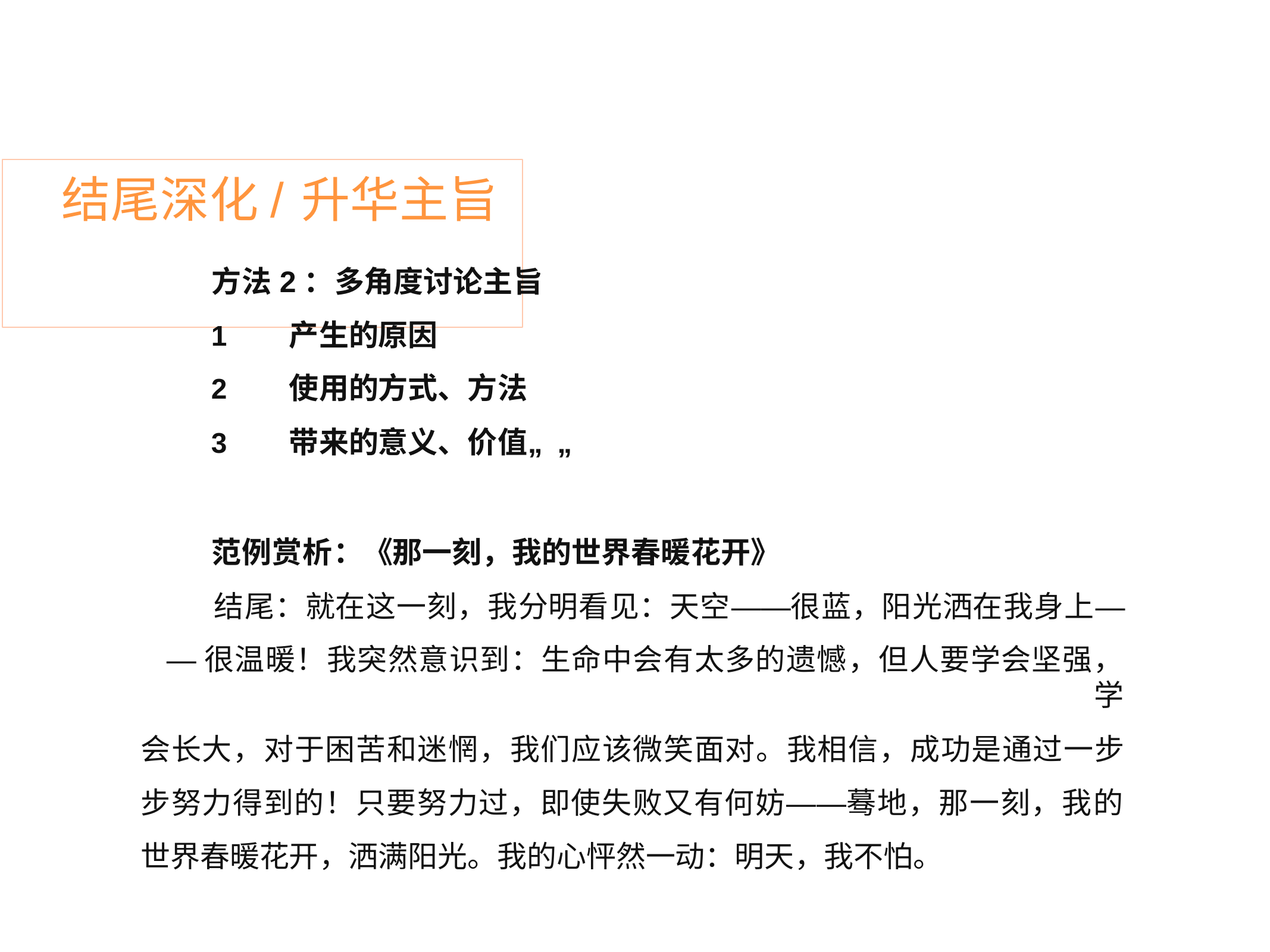

# 结尾深化/升华主旨
方法2：多角度讨论主旨
产生的原因
使用的方式、方法
带来的意义、价值„„

范例赏析：《那一刻，我的世界春暖花开》
结尾：就在这一刻，我分明看见：天空——很蓝，阳光洒在我身上—
—很温暖！我突然意识到：生命中会有太多的遗憾，但人要学会坚强，学
会长大，对于困苦和迷惘，我们应该微笑面对。我相信，成功是通过一步 步努力得到的！只要努力过，即使失败又有何妨——蓦地，那一刻，我的 世界春暖花开，洒满阳光。我的心怦然一动：明天，我不怕。